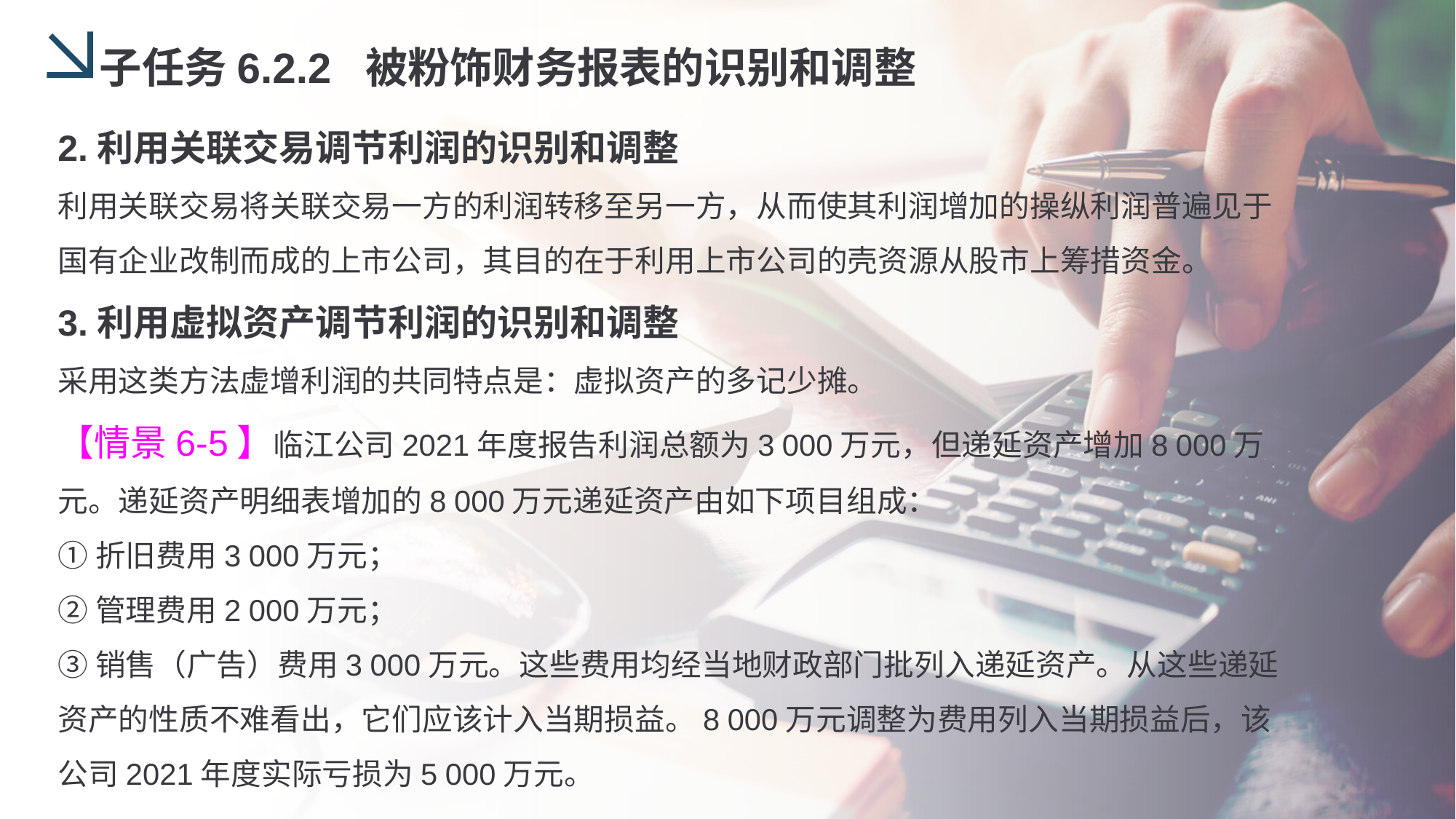

子任务6.2.2  被粉饰财务报表的识别和调整
2.利用关联交易调节利润的识别和调整
利用关联交易将关联交易一方的利润转移至另一方，从而使其利润增加的操纵利润普遍见于国有企业改制而成的上市公司，其目的在于利用上市公司的壳资源从股市上筹措资金。
3.利用虚拟资产调节利润的识别和调整
采用这类方法虚增利润的共同特点是：虚拟资产的多记少摊。
【情景6-5】临江公司2021年度报告利润总额为3 000万元，但递延资产增加8 000万元。递延资产明细表增加的8 000万元递延资产由如下项目组成：
①折旧费用3 000万元；
②管理费用2 000万元；
③销售（广告）费用3 000万元。这些费用均经当地财政部门批列入递延资产。从这些递延资产的性质不难看出，它们应该计入当期损益。8 000万元调整为费用列入当期损益后，该公司2021年度实际亏损为5 000万元。